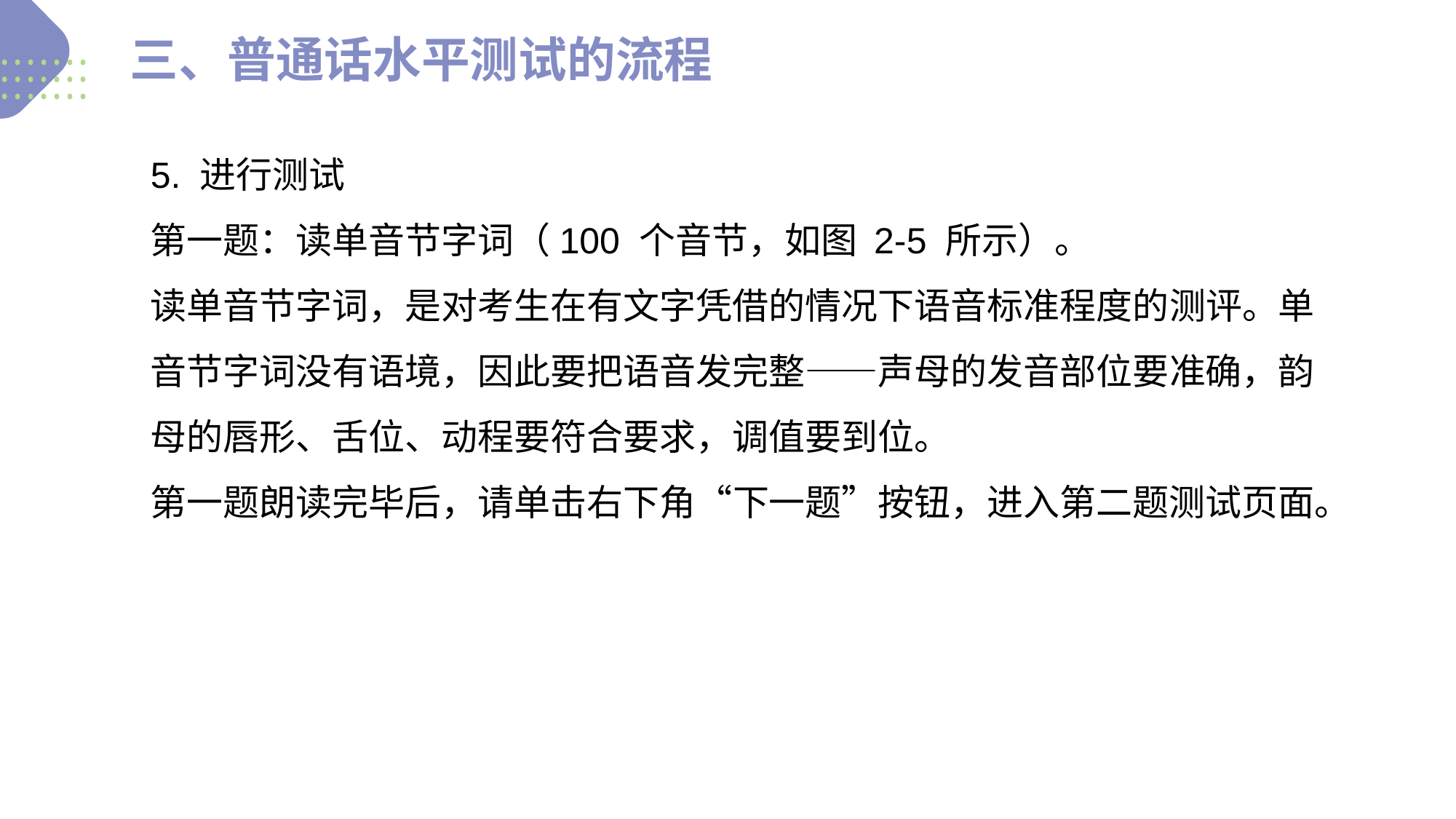

三、普通话水平测试的流程

5. 进行测试
第一题：读单音节字词（100 个音节，如图 2-5 所示）。
读单音节字词，是对考生在有文字凭借的情况下语音标准程度的测评。单音节字词没有语境，因此要把语音发完整——声母的发音部位要准确，韵母的唇形、舌位、动程要符合要求，调值要到位。
第一题朗读完毕后，请单击右下角“下一题”按钮，进入第二题测试页面。